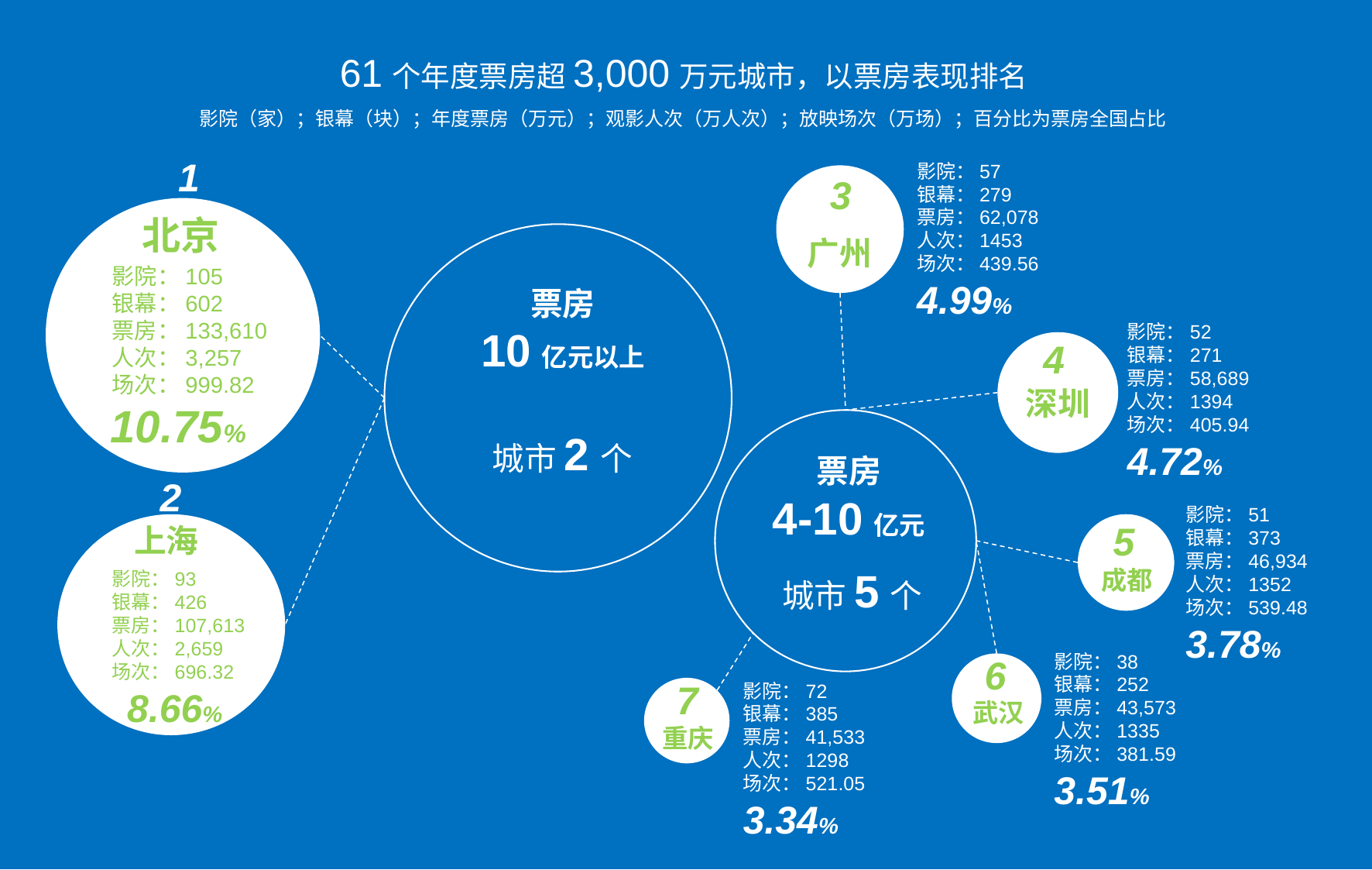

61个年度票房超3,000万元城市，以票房表现排名
影院（家）；银幕（块）；年度票房（万元）；观影人次（万人次）；放映场次（万场）；百分比为票房全国占比
影院：57
银幕：279
票房：62,078
人次：1453
场次：439.56
4.99%
1

3
广州
北京

票房
10亿元以上
城市2个
影院：105
银幕：602
票房：133,610
人次：3,257
场次：999.82
影院：52
银幕：271
票房：58,689
人次：1394
场次：405.94
4.72%
4

深圳
10.75%

票房
4-10亿元
城市5个
2
影院：51
银幕：373
票房：46,934
人次：1352
场次：539.48
3.78%
上海
5

成都

影院：93
银幕：426
票房：107,613
人次：2,659
场次：696.32
影院：38
银幕：252
票房：43,573
人次：1335
场次：381.59
3.51%
6

武汉
影院：72
银幕：385
票房：41,533
人次：1298
场次：521.05
3.34%
7

重庆
8.66%